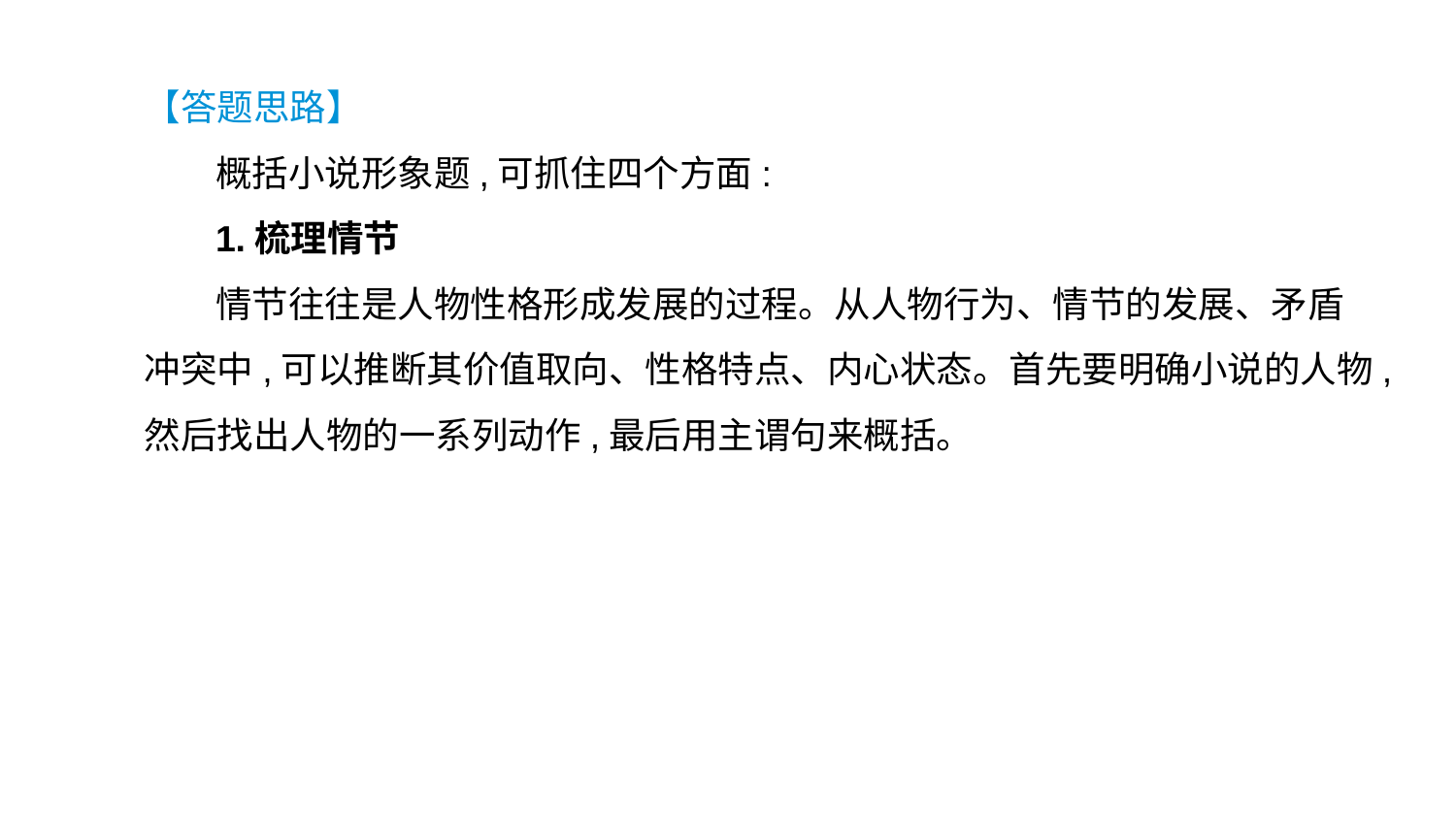

【答题思路】
概括小说形象题,可抓住四个方面:
1.梳理情节
情节往往是人物性格形成发展的过程。从人物行为、情节的发展、矛盾冲突中,可以推断其价值取向、性格特点、内心状态。首先要明确小说的人物,然后找出人物的一系列动作,最后用主谓句来概括。